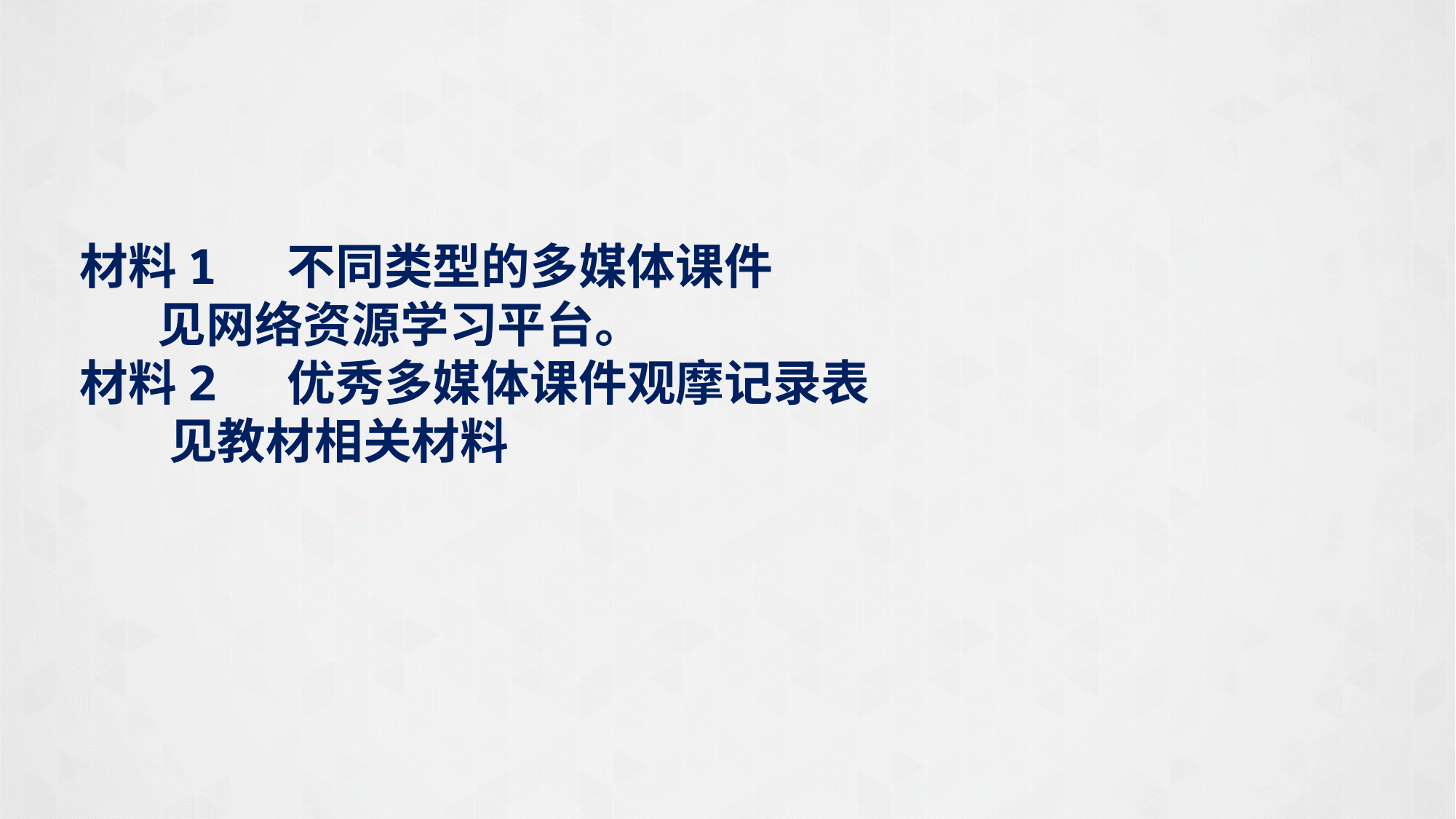

材料1  不同类型的多媒体课件
      见网络资源学习平台。
材料2  优秀多媒体课件观摩记录表
       见教材相关材料